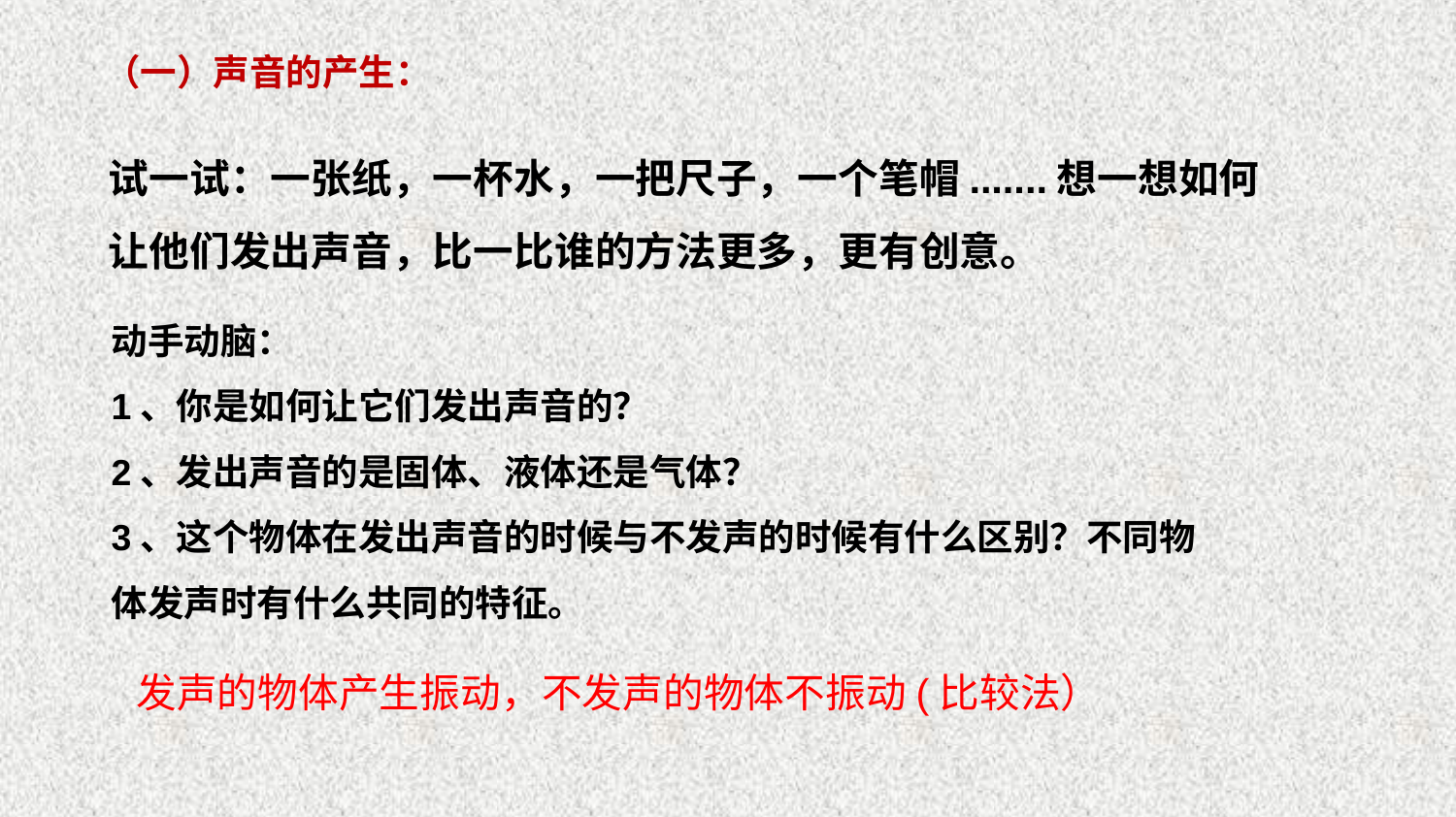

（一）声音的产生：
试一试：一张纸，一杯水，一把尺子，一个笔帽.......想一想如何让他们发出声音，比一比谁的方法更多，更有创意。
动手动脑：
1、你是如何让它们发出声音的？
2、发出声音的是固体、液体还是气体？
3、这个物体在发出声音的时候与不发声的时候有什么区别？不同物体发声时有什么共同的特征。
发声的物体产生振动，不发声的物体不振动(比较法）